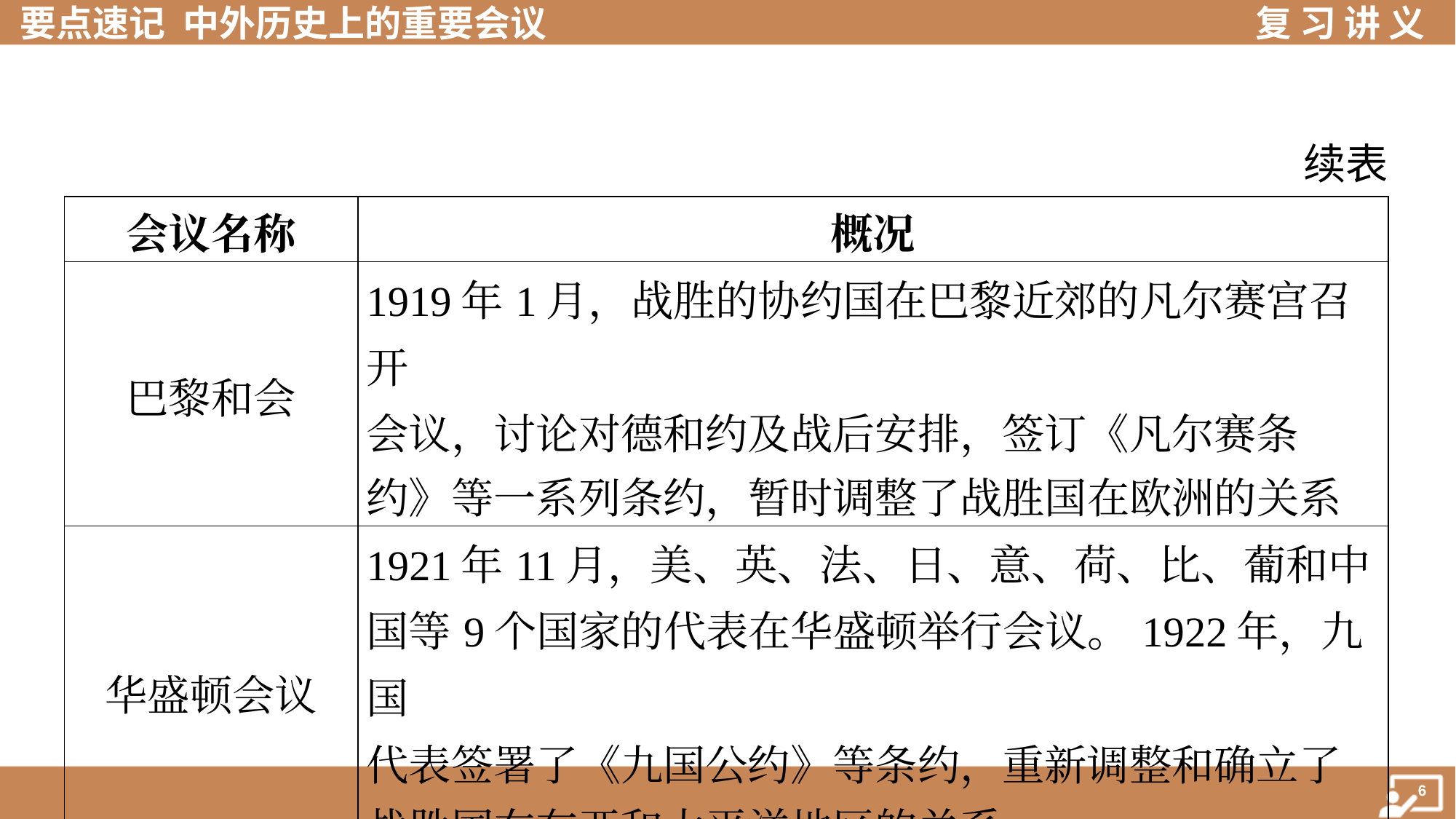

续表
| 会议名称 | 概况 |
| --- | --- |
| 巴黎和会 | 1919年1月，战胜的协约国在巴黎近郊的凡尔赛宫召开 会议，讨论对德和约及战后安排，签订《凡尔赛条 约》等一系列条约，暂时调整了战胜国在欧洲的关系 |
| 华盛顿会议 | 1921年11月，美、英、法、日、意、荷、比、葡和中 国等9个国家的代表在华盛顿举行会议。1922年，九国 代表签署了《九国公约》等条约，重新调整和确立了 战胜国在东亚和太平洋地区的关系 |